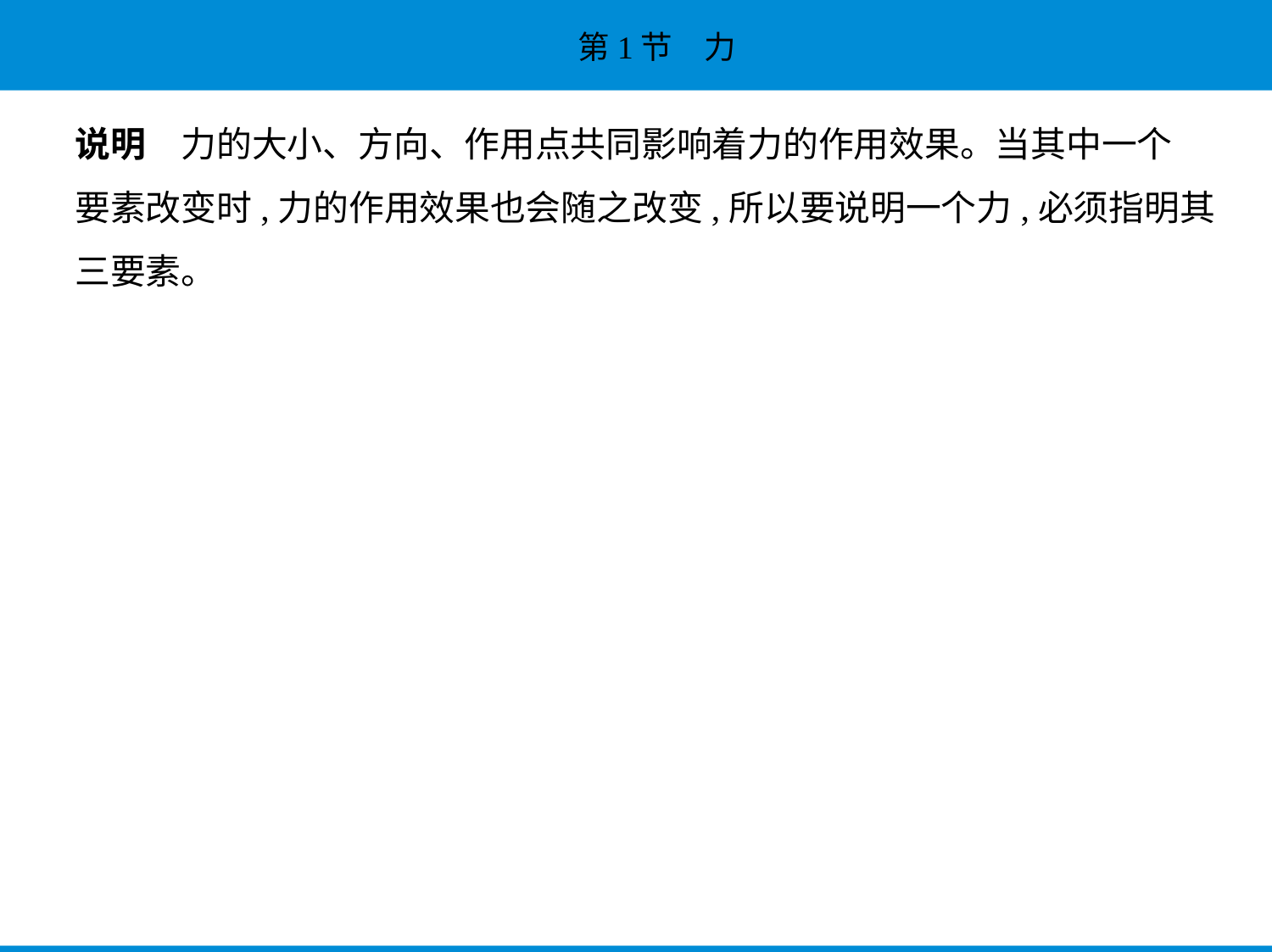

说明　力的大小、方向、作用点共同影响着力的作用效果。当其中一个
要素改变时,力的作用效果也会随之改变,所以要说明一个力,必须指明其
三要素。